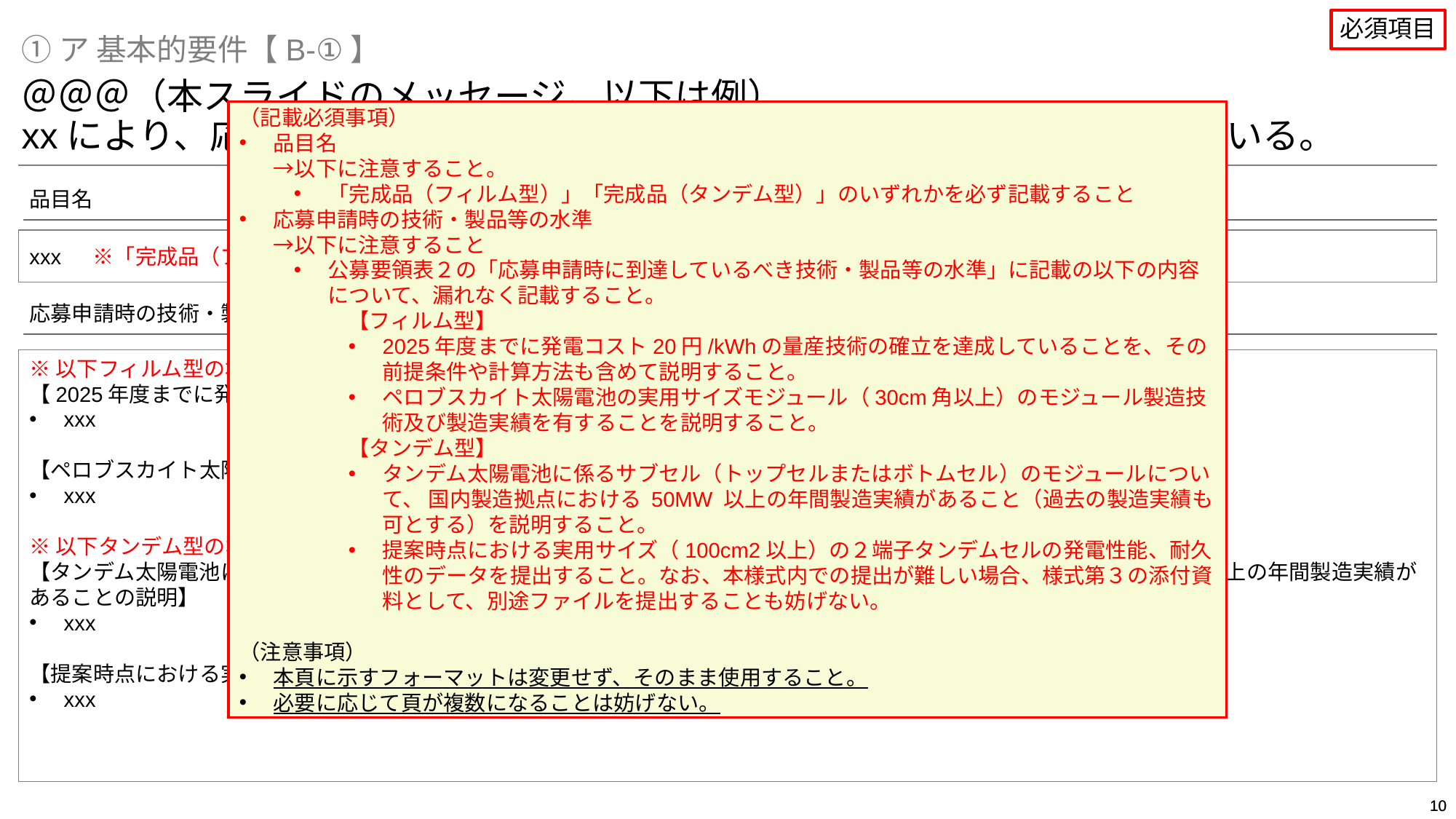

必須項目
①ア 基本的要件【B-①】
＠＠＠（本スライドのメッセージ。以下は例）
xxにより、応募申請時に到達しているべき技術・製品等の水準は満たしている。
（記載必須事項）
品目名
→以下に注意すること。
「完成品（フィルム型）」「完成品（タンデム型）」のいずれかを必ず記載すること
応募申請時の技術・製品等の水準
→以下に注意すること
公募要領表２の「応募申請時に到達しているべき技術・製品等の水準」に記載の以下の内容について、漏れなく記載すること。
【フィルム型】
2025年度までに発電コスト20円/kWhの量産技術の確立を達成していることを、その前提条件や計算方法も含めて説明すること。
ペロブスカイト太陽電池の実用サイズモジュール（30cm角以上）のモジュール製造技術及び製造実績を有することを説明すること。
【タンデム型】
タンデム太陽電池に係るサブセル（トップセルまたはボトムセル）のモジュールについて、 国内製造拠点における 50MW 以上の年間製造実績があること（過去の製造実績も可とする）を説明すること。
提案時点における実用サイズ（100cm2以上）の２端子タンデムセルの発電性能、耐久性のデータを提出すること。なお、本様式内での提出が難しい場合、様式第３の添付資料として、別途ファイルを提出することも妨げない。

（注意事項）
本頁に示すフォーマットは変更せず、そのまま使用すること。
必要に応じて頁が複数になることは妨げない。
品目名
xxx　 ※「完成品（フィルム型）」「完成品（タンデム型）」のどちらか
応募申請時の技術・製品等の水準
※以下フィルム型の場合
【2025年度までに発電コスト20円/kWhの量産技術の確立を達成していることの説明（前提条件や計算方法を含む）】
xxx

【ペロブスカイト太陽電池の実用サイズモジュール（30cm角以上）のモジュール製造技術及び製造実績を有することの説明】
xxx

※以下タンデム型の場合
【タンデム太陽電池に係るサブセル（トップセルまたはボトムセル）のモジュールについて、国内製造拠点における50MW以上の年間製造実績があることの説明】
xxx

【提案時点における実用サイズ（100cm2以上）の２端子タンデムセルの発電性能、耐久性のデータ】
xxx